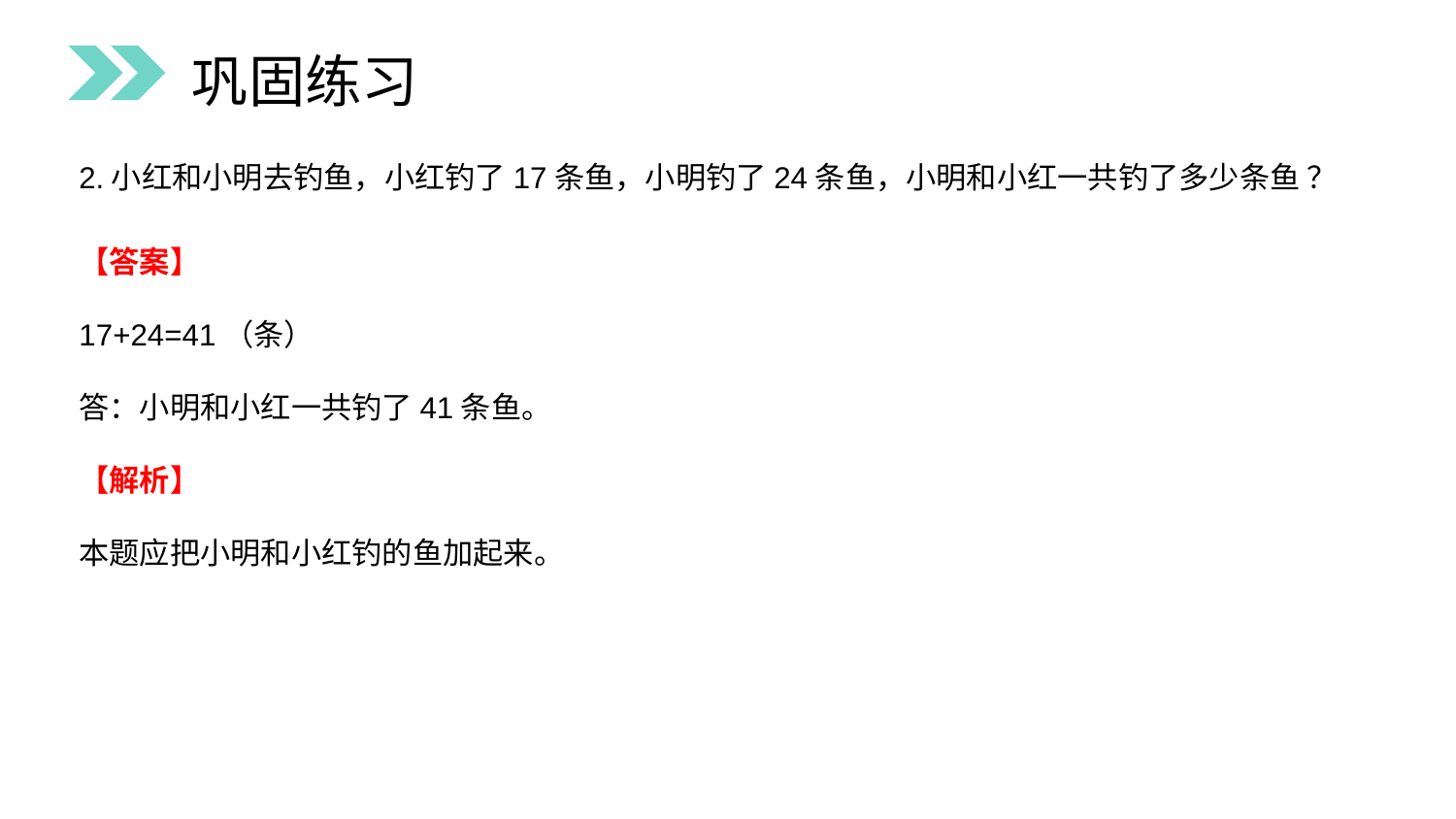

巩固练习
2.小红和小明去钓鱼，小红钓了17条鱼，小明钓了24条鱼，小明和小红一共钓了多少条鱼 ？
【答案】
17+24=41（条）
答：小明和小红一共钓了41条鱼。
【解析】
本题应把小明和小红钓的鱼加起来。